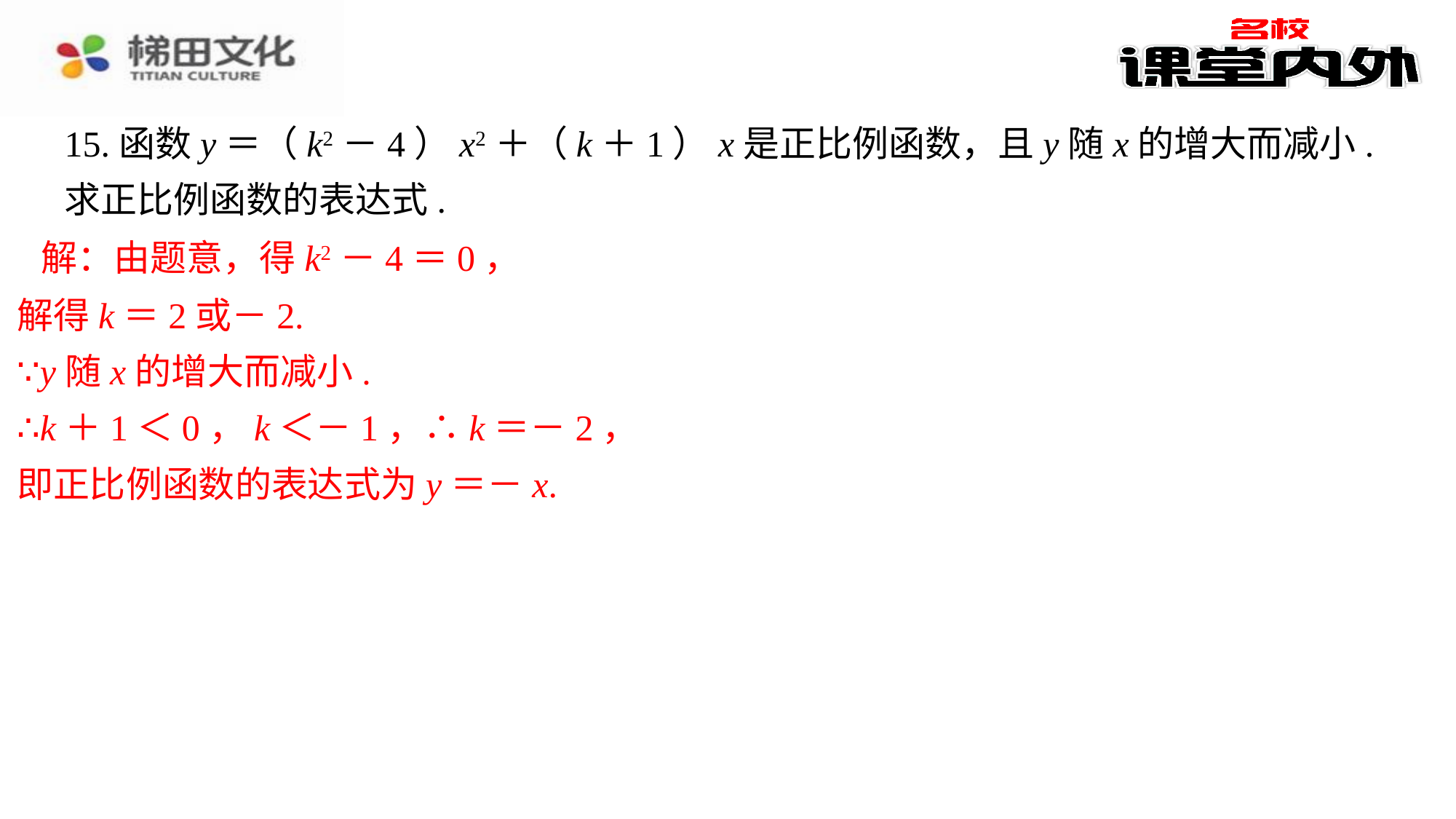

15.函数y＝（k2－4）x2＋（k＋1）x是正比例函数，且y随x的增大而减小.求正比例函数的表达式.
解：由题意，得k2－4＝0，
解得k＝2或－2.
∵y随x的增大而减小.
∴k＋1＜0，k＜－1，∴k＝－2，
即正比例函数的表达式为y＝－x.